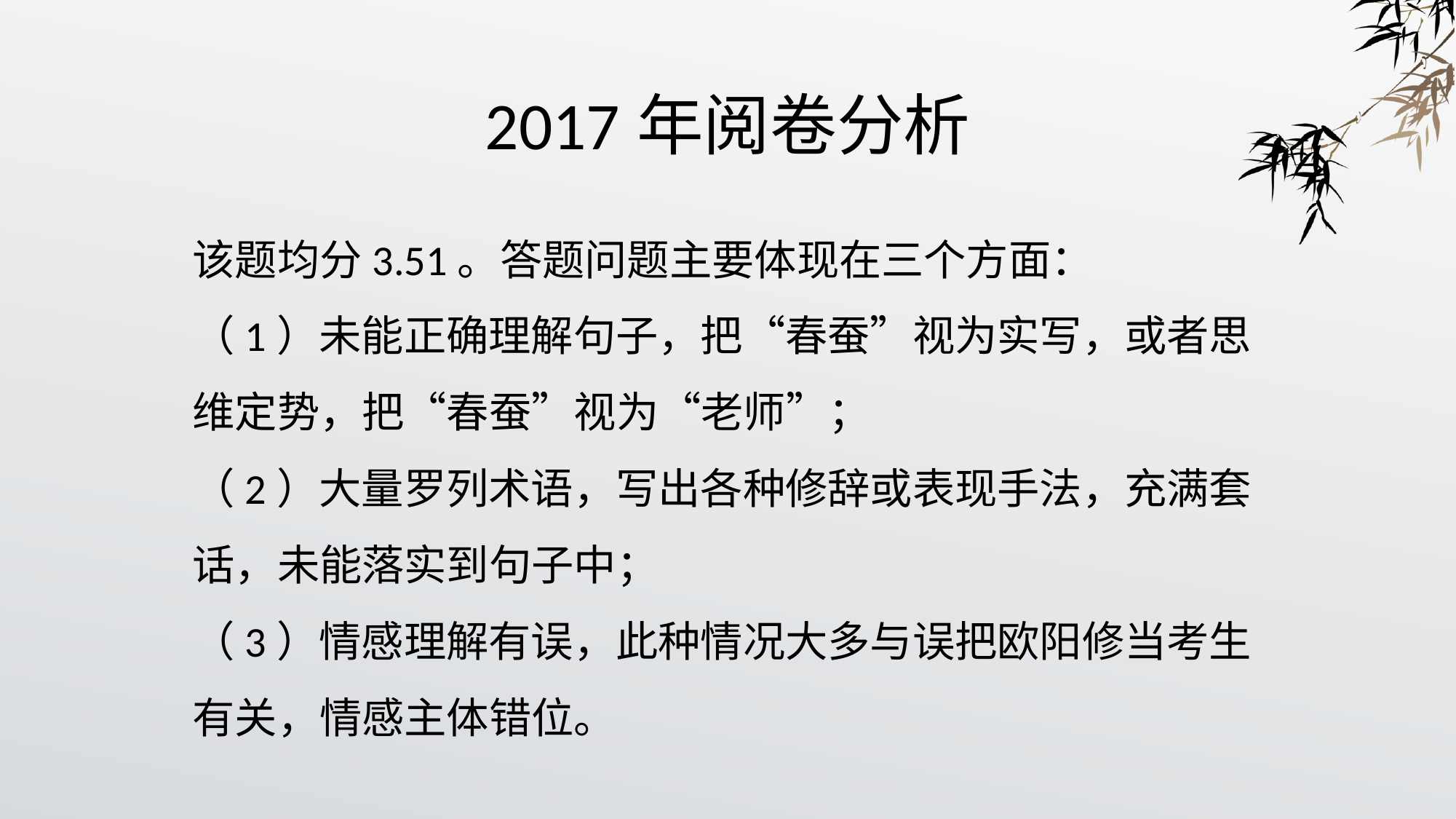

# 2017年阅卷分析
该题均分3.51。答题问题主要体现在三个方面：
（1）未能正确理解句子，把“春蚕”视为实写，或者思维定势，把“春蚕”视为“老师”；
（2）大量罗列术语，写出各种修辞或表现手法，充满套话，未能落实到句子中；
（3）情感理解有误，此种情况大多与误把欧阳修当考生有关，情感主体错位。